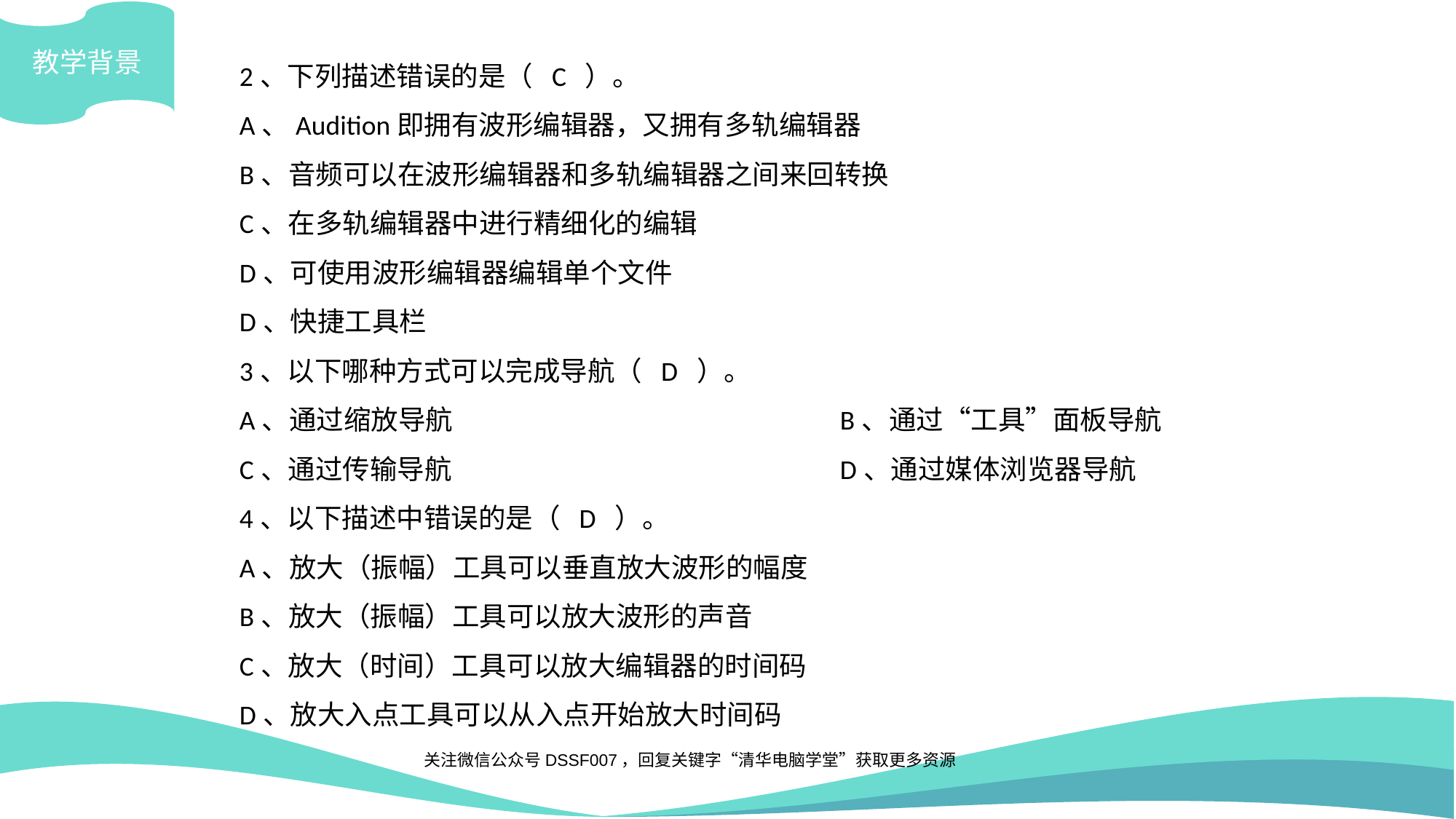

2、下列描述错误的是（  C  ）。
A、Audition即拥有波形编辑器，又拥有多轨编辑器
B、音频可以在波形编辑器和多轨编辑器之间来回转换
C、在多轨编辑器中进行精细化的编辑
D、可使用波形编辑器编辑单个文件
D、快捷工具栏
3、以下哪种方式可以完成导航（  D  ）。
A、通过缩放导航				B、通过“工具”面板导航
C、通过传输导航				D、通过媒体浏览器导航
4、以下描述中错误的是（  D  ）。
A、放大（振幅）工具可以垂直放大波形的幅度
B、放大（振幅）工具可以放大波形的声音
C、放大（时间）工具可以放大编辑器的时间码
D、放大入点工具可以从入点开始放大时间码
教学背景